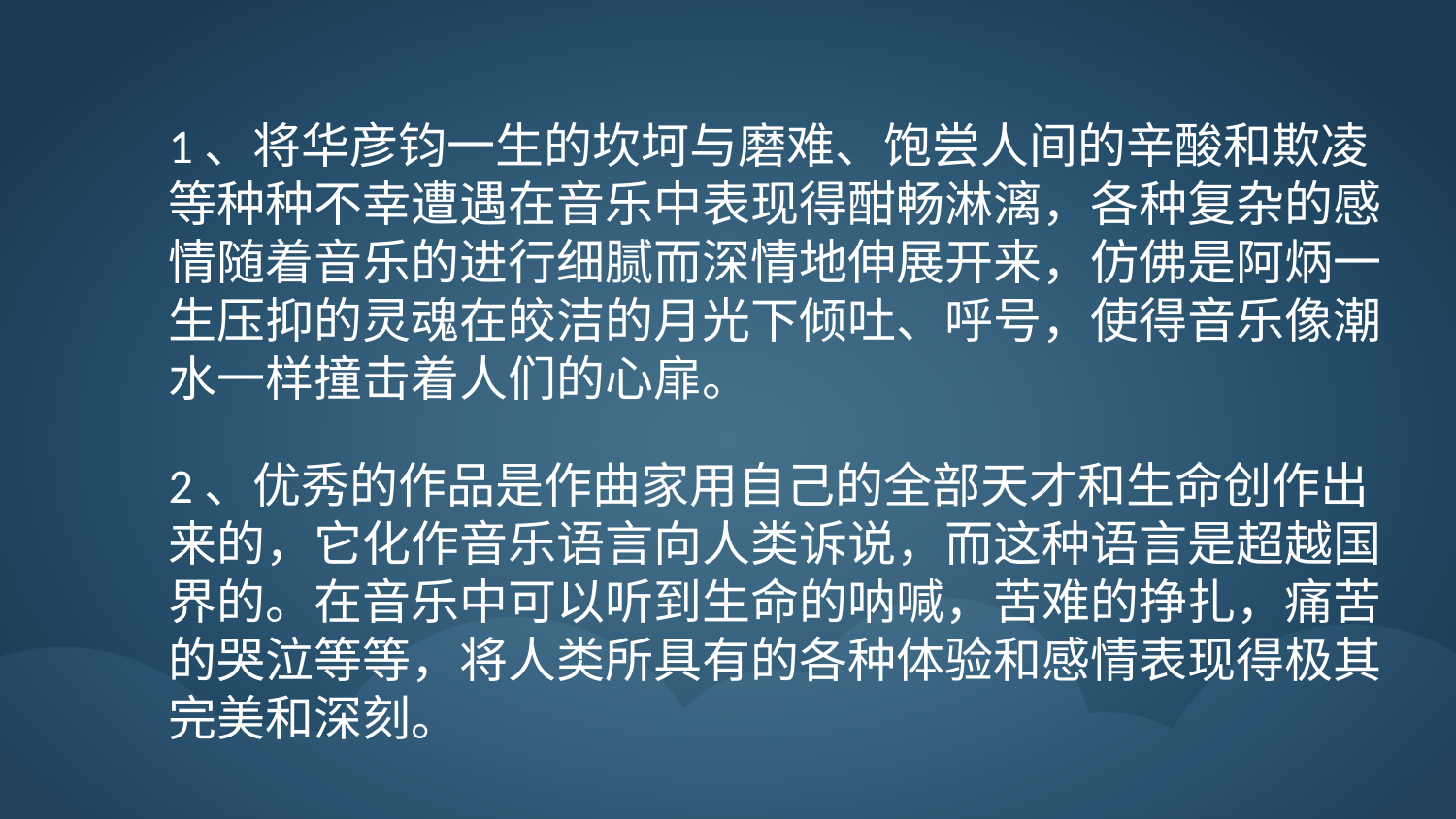

1、将华彦钧一生的坎坷与磨难、饱尝人间的辛酸和欺凌等种种不幸遭遇在音乐中表现得酣畅淋漓，各种复杂的感情随着音乐的进行细腻而深情地伸展开来，仿佛是阿炳一生压抑的灵魂在皎洁的月光下倾吐、呼号，使得音乐像潮水一样撞击着人们的心扉。

2、优秀的作品是作曲家用自己的全部天才和生命创作出来的，它化作音乐语言向人类诉说，而这种语言是超越国界的。在音乐中可以听到生命的呐喊，苦难的挣扎，痛苦的哭泣等等，将人类所具有的各种体验和感情表现得极其完美和深刻。